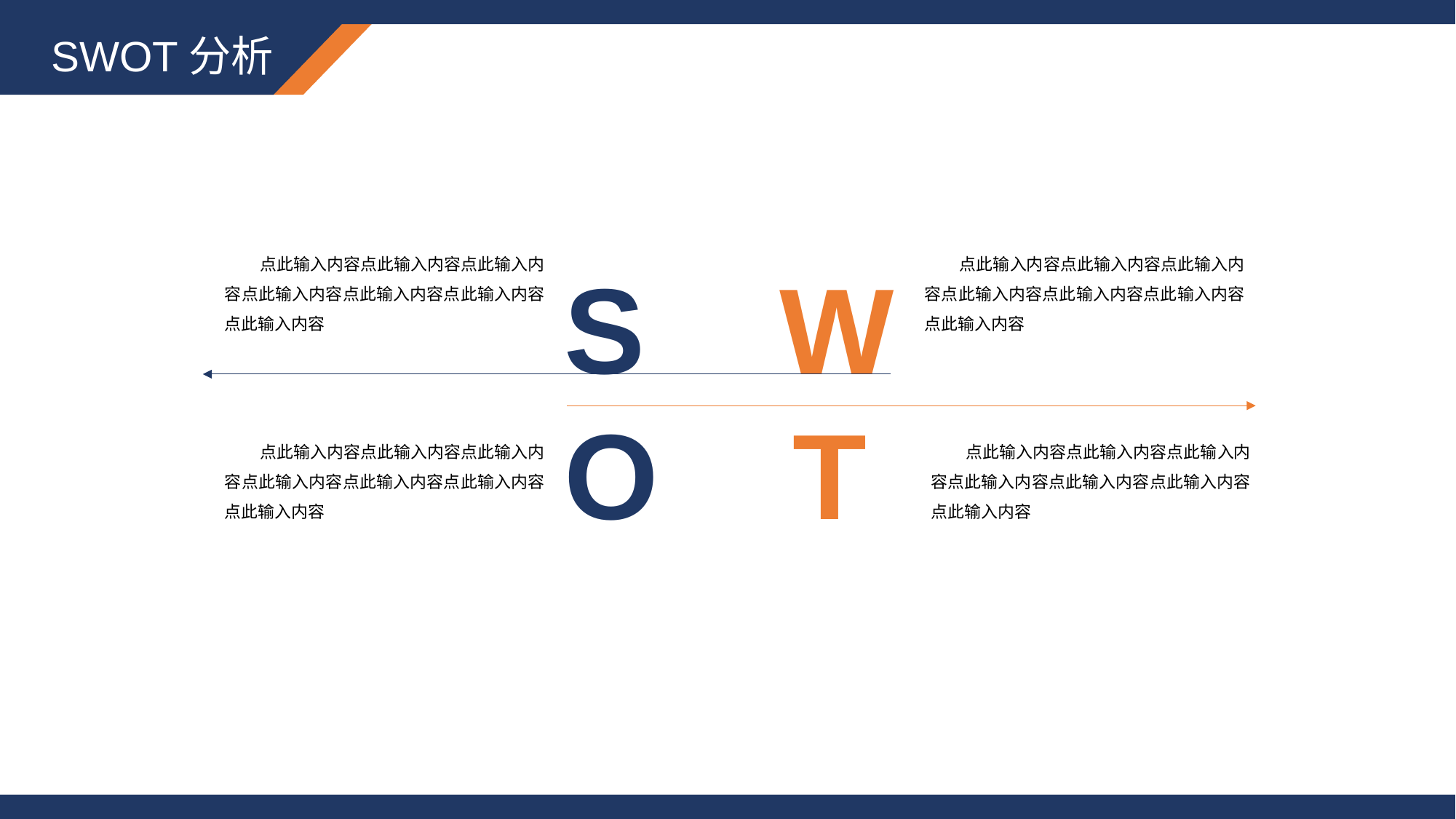

SWOT分析
        点此输入内容点此输入内容点此输入内容点此输入内容点此输入内容点此输入内容点此输入内容
        点此输入内容点此输入内容点此输入内容点此输入内容点此输入内容点此输入内容点此输入内容
S    W
O    T
        点此输入内容点此输入内容点此输入内容点此输入内容点此输入内容点此输入内容点此输入内容
        点此输入内容点此输入内容点此输入内容点此输入内容点此输入内容点此输入内容点此输入内容